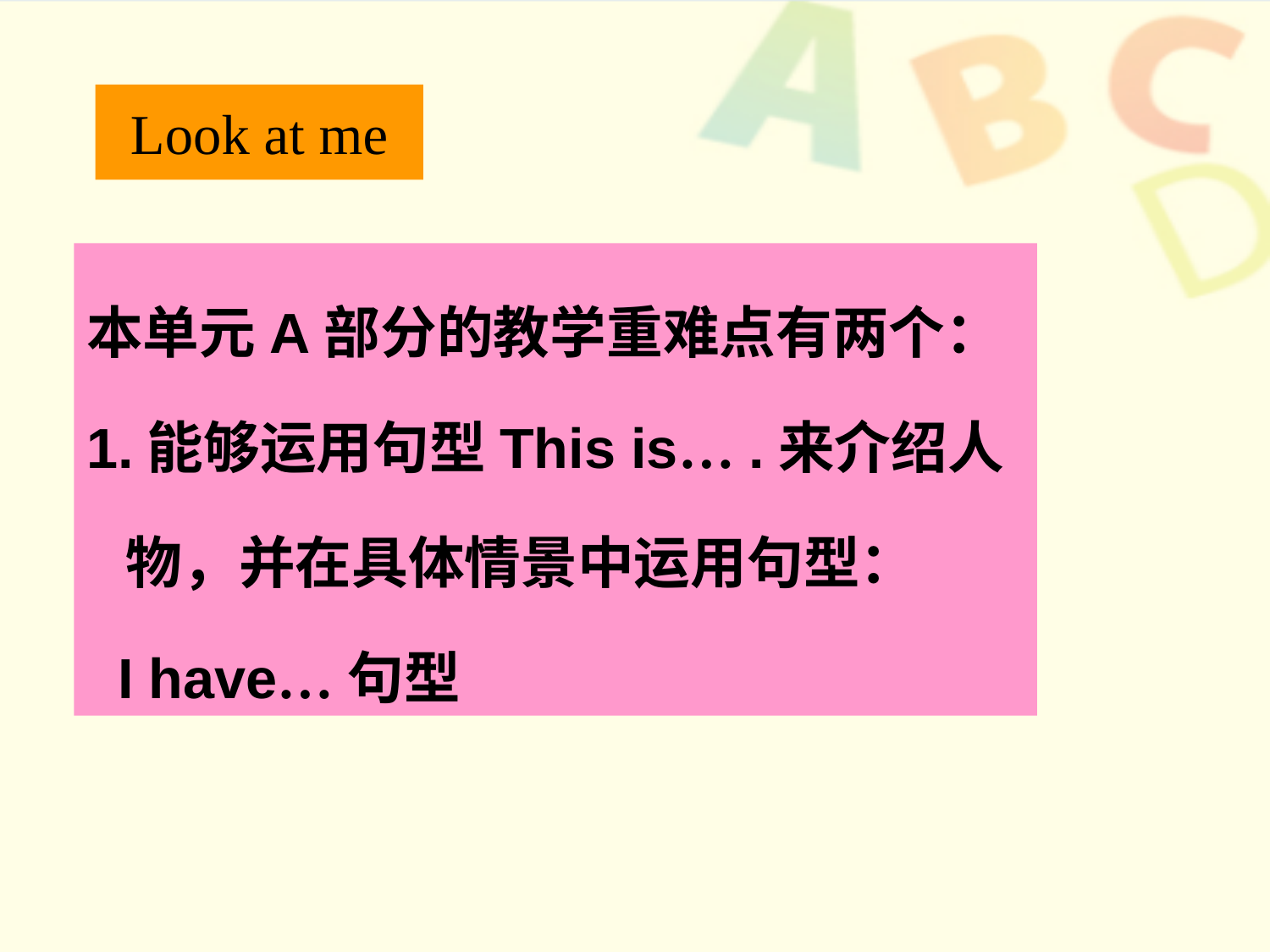

# Look at me
本单元A部分的教学重难点有两个：
1.能够运用句型This is… .来介绍人
  物，并在具体情景中运用句型：
  I have…句型